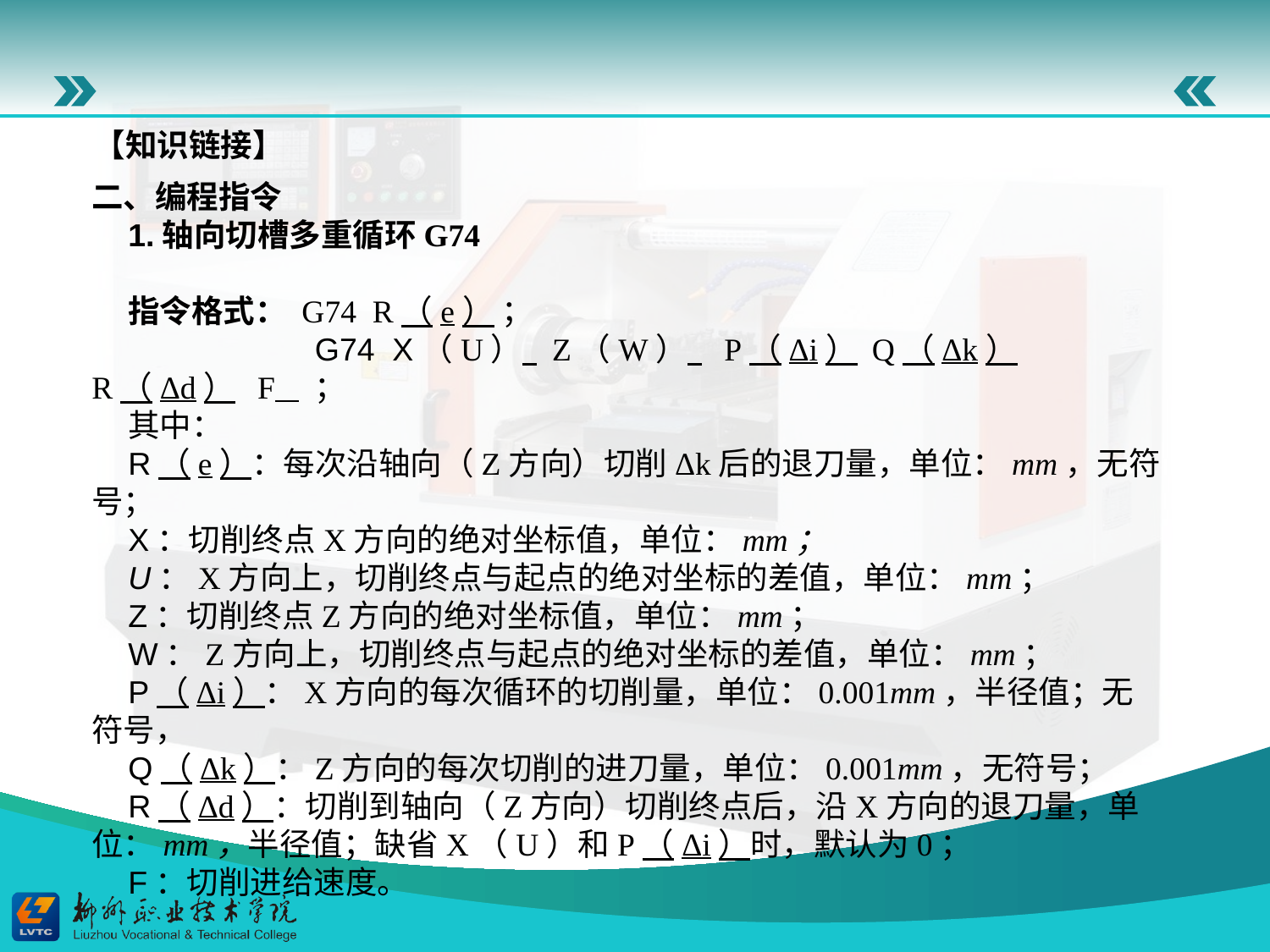

【知识链接】
二、编程指令1.轴向切槽多重循环G74
指令格式： G74  R（e） ；                     G74  X（U）   Z（W）    P（Δi） Q（Δk） R（Δd）  F    ；其中：R（e）：每次沿轴向（Z方向）切削Δk后的退刀量，单位：mm，无符号；X：切削终点X方向的绝对坐标值，单位：mm；U：X方向上，切削终点与起点的绝对坐标的差值，单位：mm；Z：切削终点Z方向的绝对坐标值，单位：mm；W：Z方向上，切削终点与起点的绝对坐标的差值，单位：mm；P（Δi）：X方向的每次循环的切削量，单位：0.001mm，半径值；无符号，Q（Δk）：Z方向的每次切削的进刀量，单位：0.001mm，无符号；R（Δd）：切削到轴向（Z方向）切削终点后，沿X方向的退刀量，单位：mm，半径值；缺省X（U）和P（Δi）时，默认为0；  F：切削进给速度。